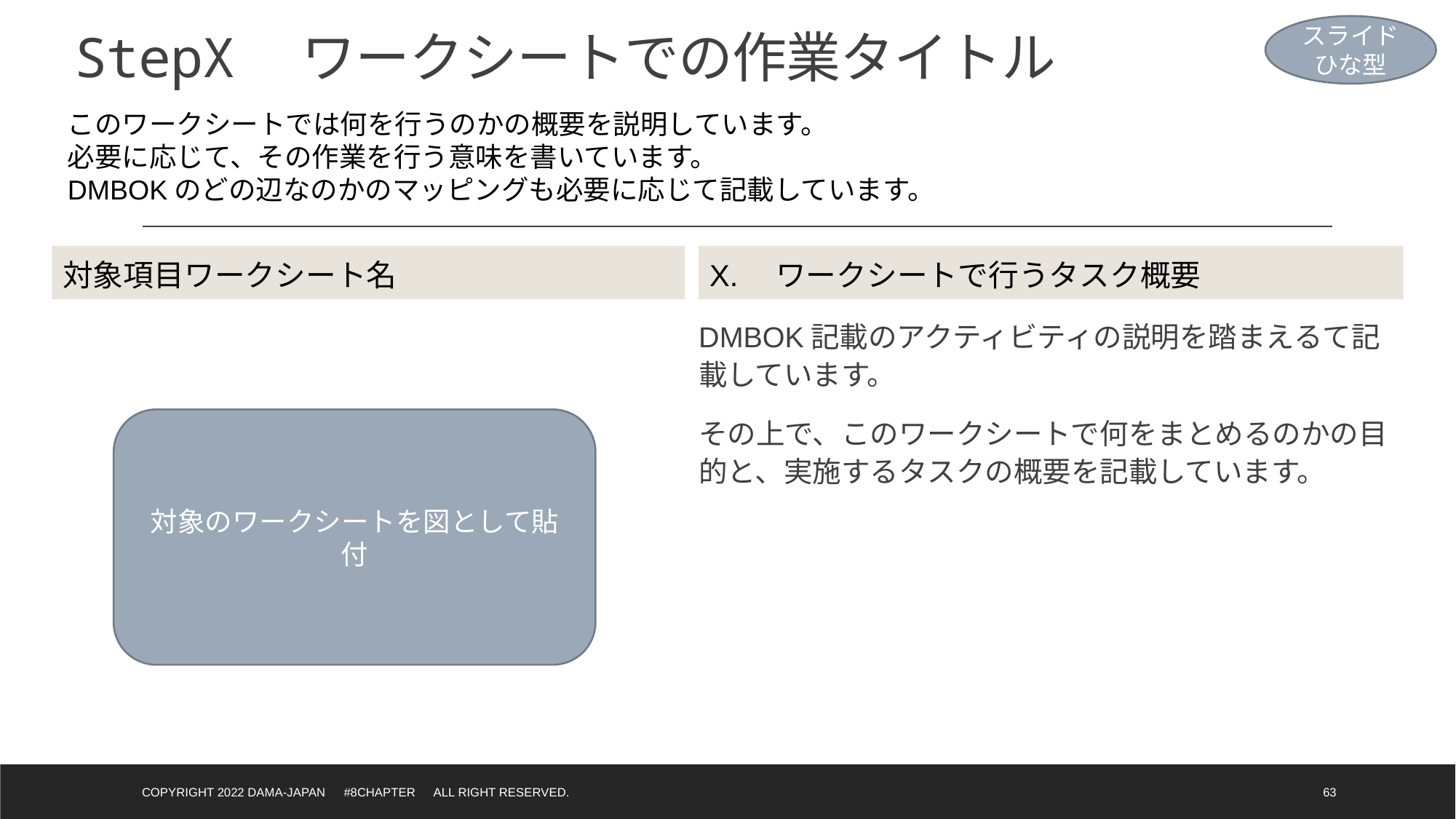

スライド
ひな型
# StepX　ワークシートでの作業タイトル
このワークシートでは何を行うのかの概要を説明しています。
必要に応じて、その作業を行う意味を書いています。
DMBOKのどの辺なのかのマッピングも必要に応じて記載しています。
対象項目ワークシート名
x.　ワークシートで行うタスク概要
DMBOK記載のアクティビティの説明を踏まえるて記載しています。
その上で、このワークシートで何をまとめるのかの目的と、実施するタスクの概要を記載しています。
対象のワークシートを図として貼付
Copyright 2022 DAMA-JAPAN　#8chapter　All right reserved.
63